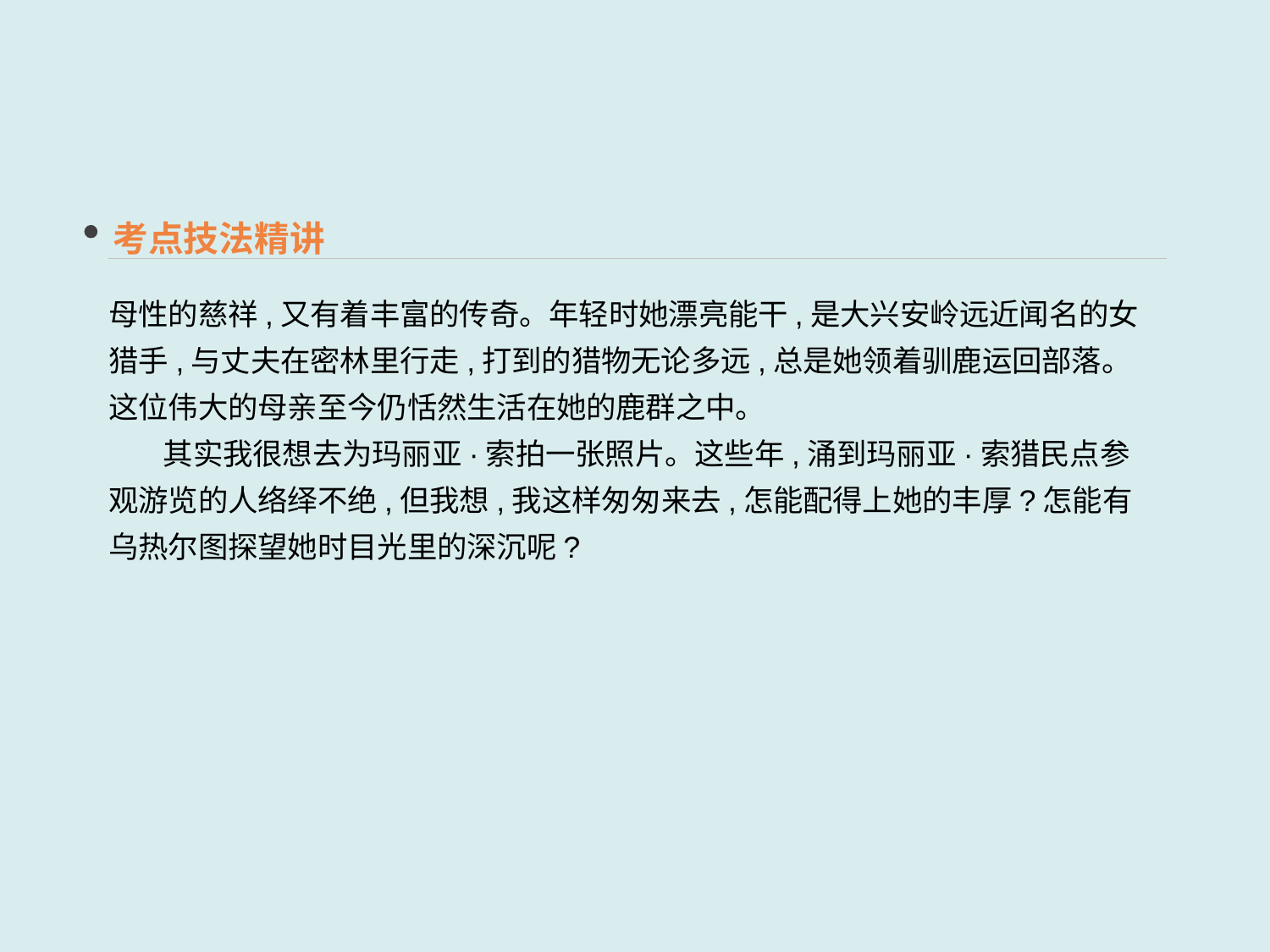

考点技法精讲

母性的慈祥,又有着丰富的传奇。年轻时她漂亮能干,是大兴安岭远近闻名的女猎手,与丈夫在密林里行走,打到的猎物无论多远,总是她领着驯鹿运回部落。这位伟大的母亲至今仍恬然生活在她的鹿群之中。
       其实我很想去为玛丽亚·索拍一张照片。这些年,涌到玛丽亚·索猎民点参观游览的人络绎不绝,但我想,我这样匆匆来去,怎能配得上她的丰厚?怎能有乌热尔图探望她时目光里的深沉呢?